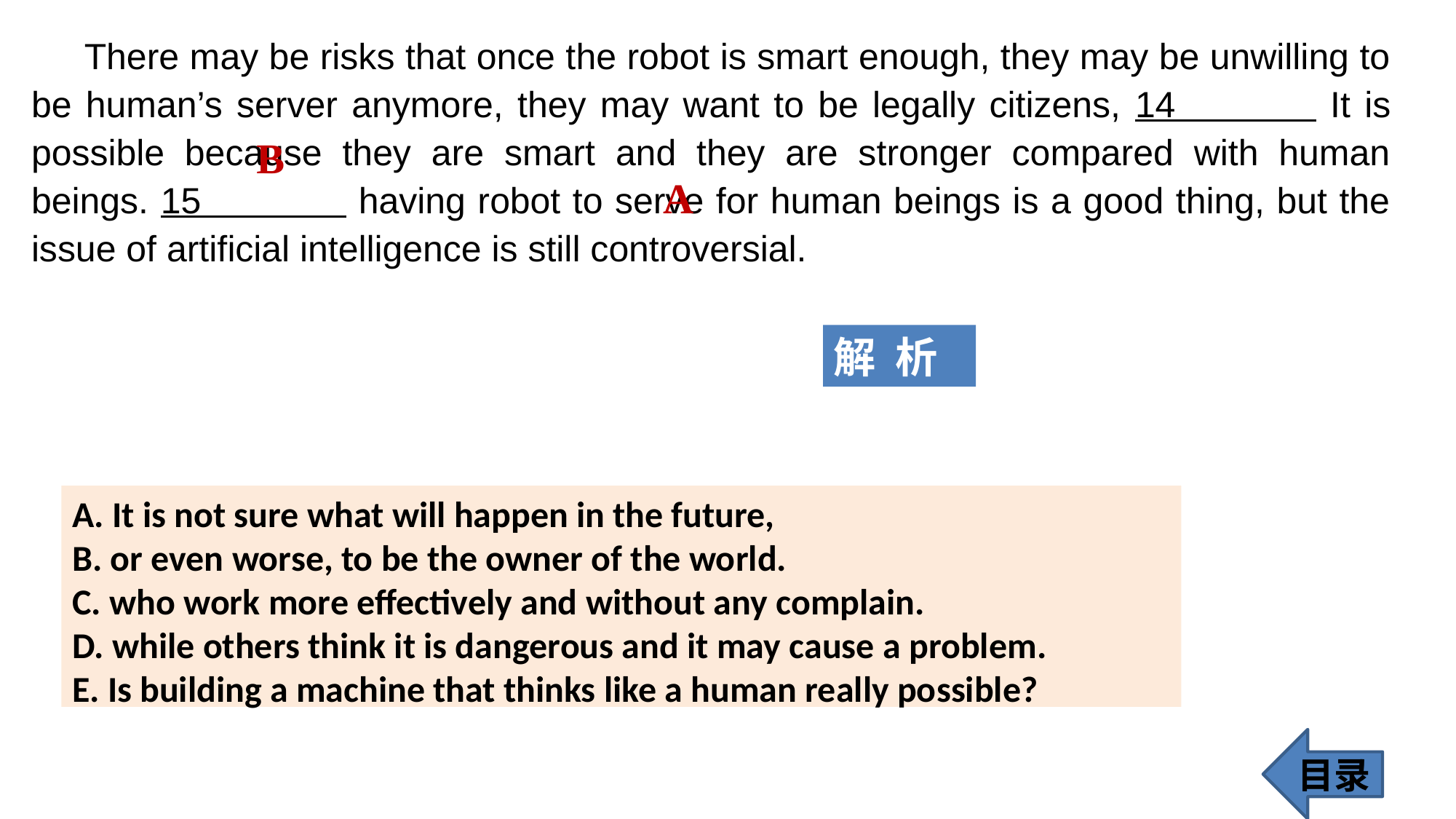

There may be risks that once the robot is smart enough, they may be unwilling to be human’s server anymore, they may want to be legally citizens, 14           It is possible because they are smart and they are stronger compared with human beings. 15             having robot to serve for human beings is a good thing, but the issue of artificial intelligence is still controversial.
 B
 A
解  析
A. It is not sure what will happen in the future,
B. or even worse, to be the owner of the world.
C. who work more effectively and without any complain.
D. while others think it is dangerous and it may cause a problem.
E. Is building a machine that thinks like a human really possible?
目录
133